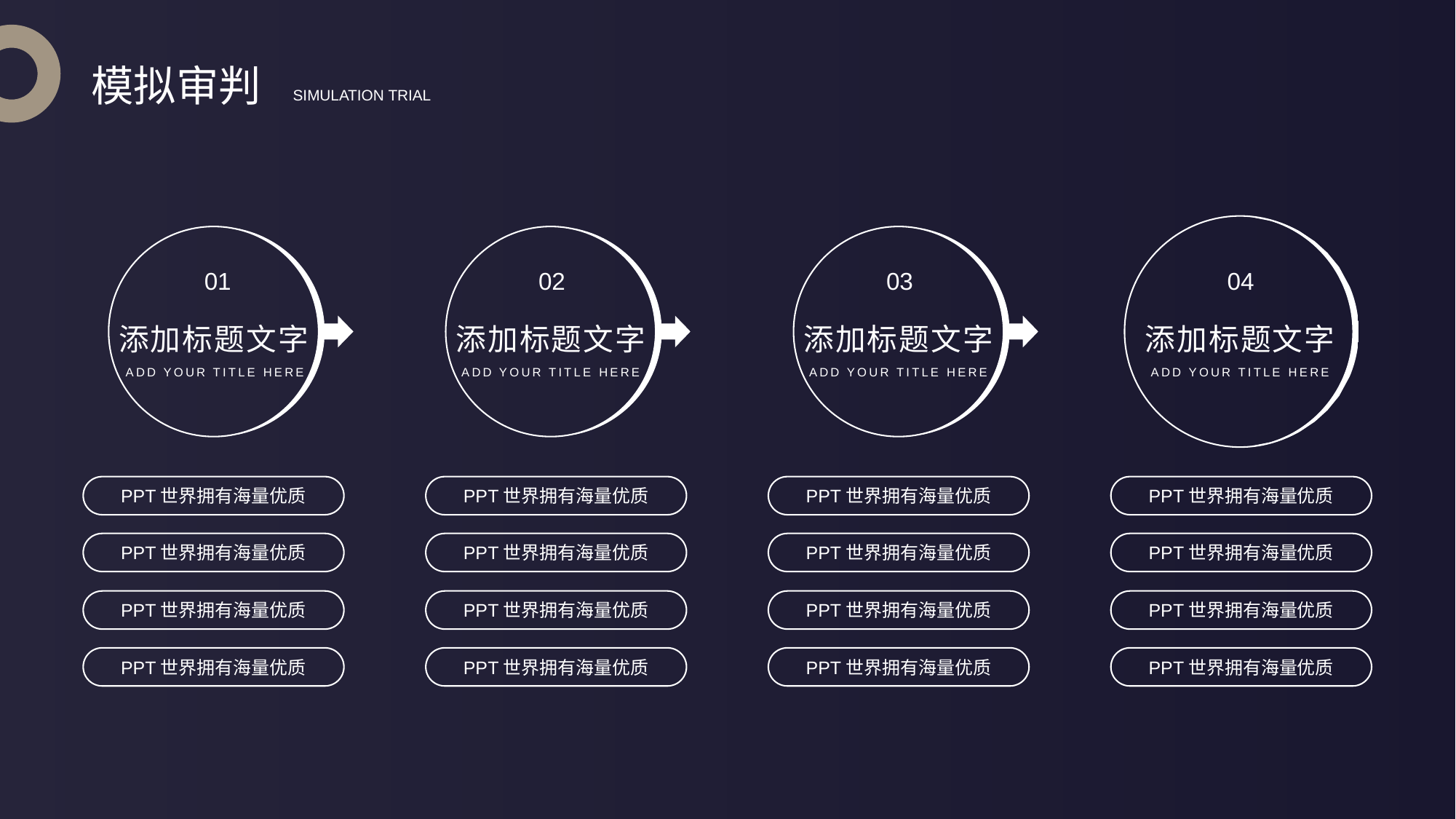

模拟审判
SIMULATION TRIAL

01
02
03
04
添加标题文字
添加标题文字
添加标题文字
添加标题文字
ADD YOUR TITLE HERE
ADD YOUR TITLE HERE
ADD YOUR TITLE HERE
ADD YOUR TITLE HERE
PPT世界拥有海量优质
PPT世界拥有海量优质
PPT世界拥有海量优质
PPT世界拥有海量优质
PPT世界拥有海量优质
PPT世界拥有海量优质
PPT世界拥有海量优质
PPT世界拥有海量优质
PPT世界拥有海量优质
PPT世界拥有海量优质
PPT世界拥有海量优质
PPT世界拥有海量优质
PPT世界拥有海量优质
PPT世界拥有海量优质
PPT世界拥有海量优质
PPT世界拥有海量优质